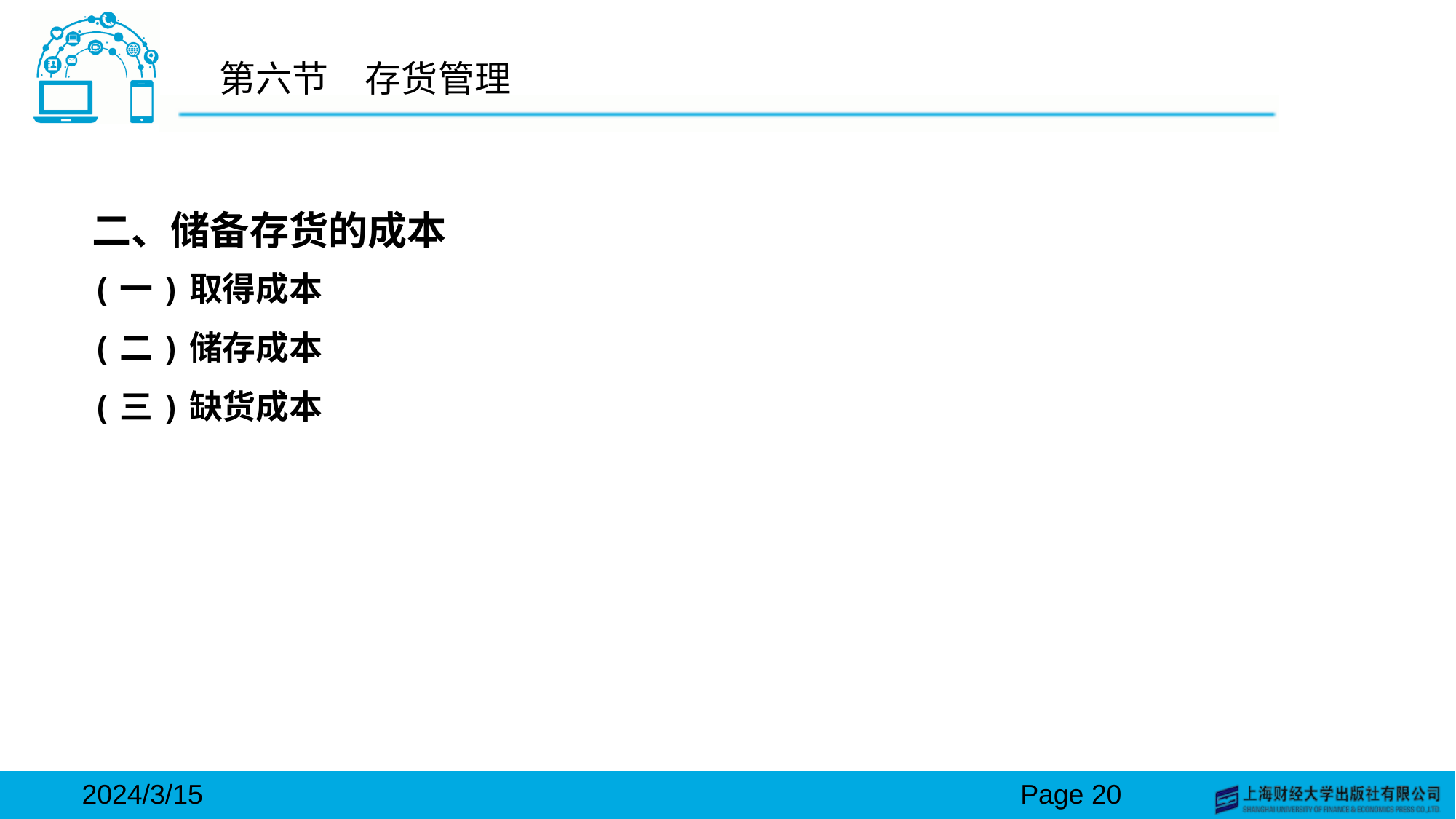

# 第六节　存货管理
二、储备存货的成本
(一)取得成本
(二)储存成本
(三)缺货成本

2024/3/15
Page 20